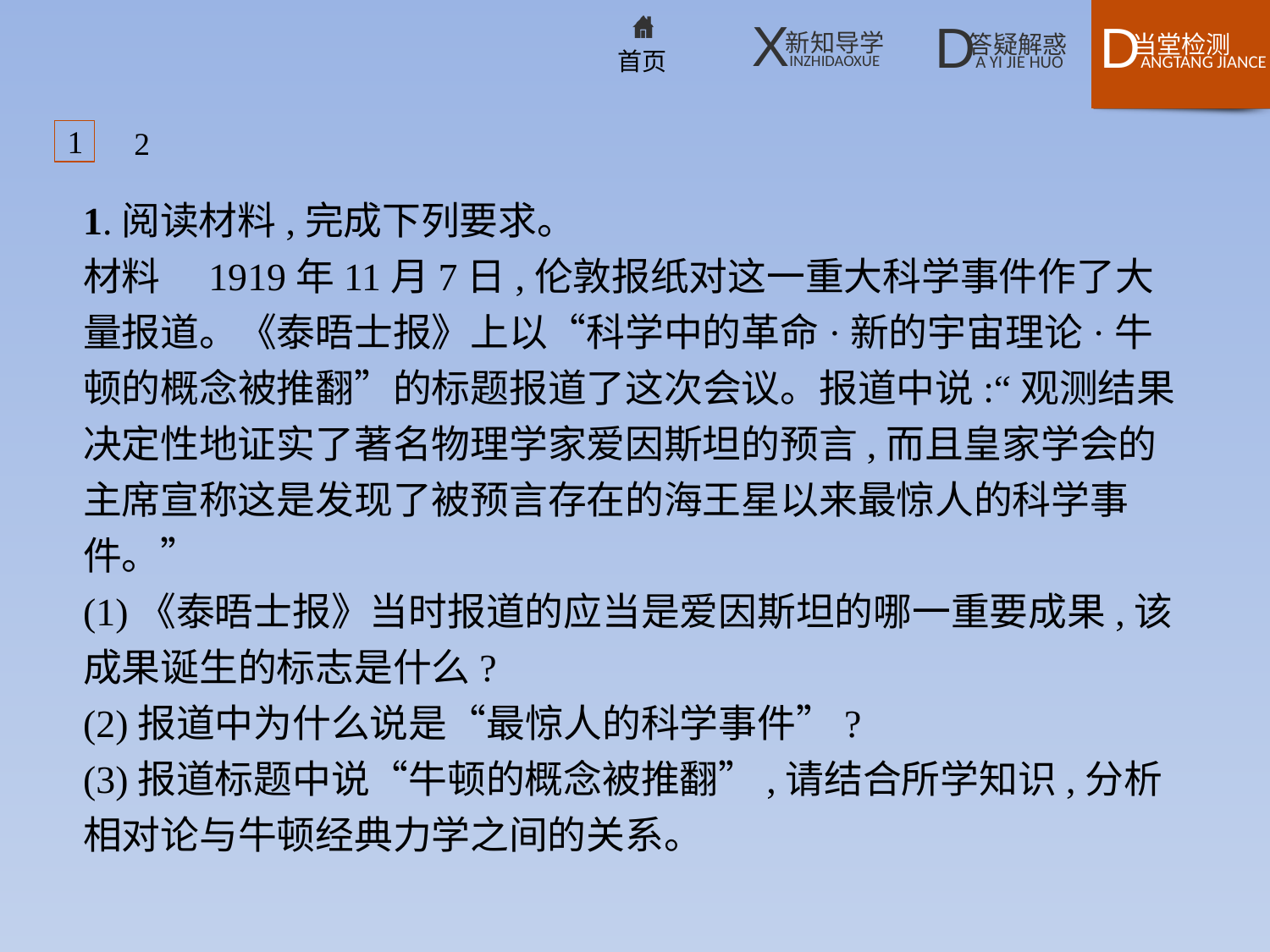

1
2
1.阅读材料,完成下列要求。
材料　1919年11月7日,伦敦报纸对这一重大科学事件作了大量报道。《泰晤士报》上以“科学中的革命·新的宇宙理论·牛顿的概念被推翻”的标题报道了这次会议。报道中说:“观测结果决定性地证实了著名物理学家爱因斯坦的预言,而且皇家学会的主席宣称这是发现了被预言存在的海王星以来最惊人的科学事件。”
(1)《泰晤士报》当时报道的应当是爱因斯坦的哪一重要成果,该成果诞生的标志是什么?
(2)报道中为什么说是“最惊人的科学事件”?
(3)报道标题中说“牛顿的概念被推翻”,请结合所学知识,分析相对论与牛顿经典力学之间的关系。